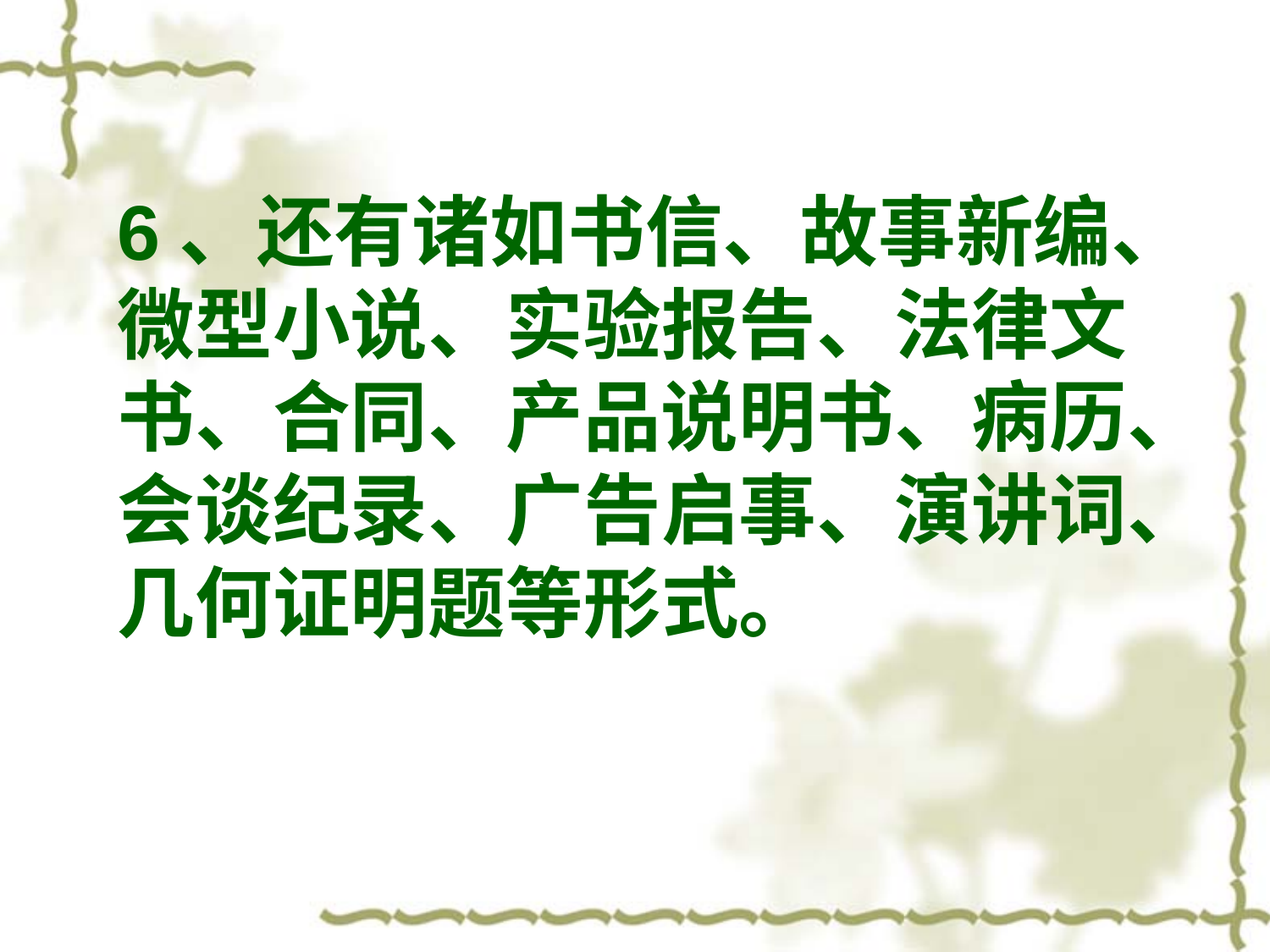

6、还有诸如书信、故事新编、微型小说、实验报告、法律文书、合同、产品说明书、病历、会谈纪录、广告启事、演讲词、几何证明题等形式。
141